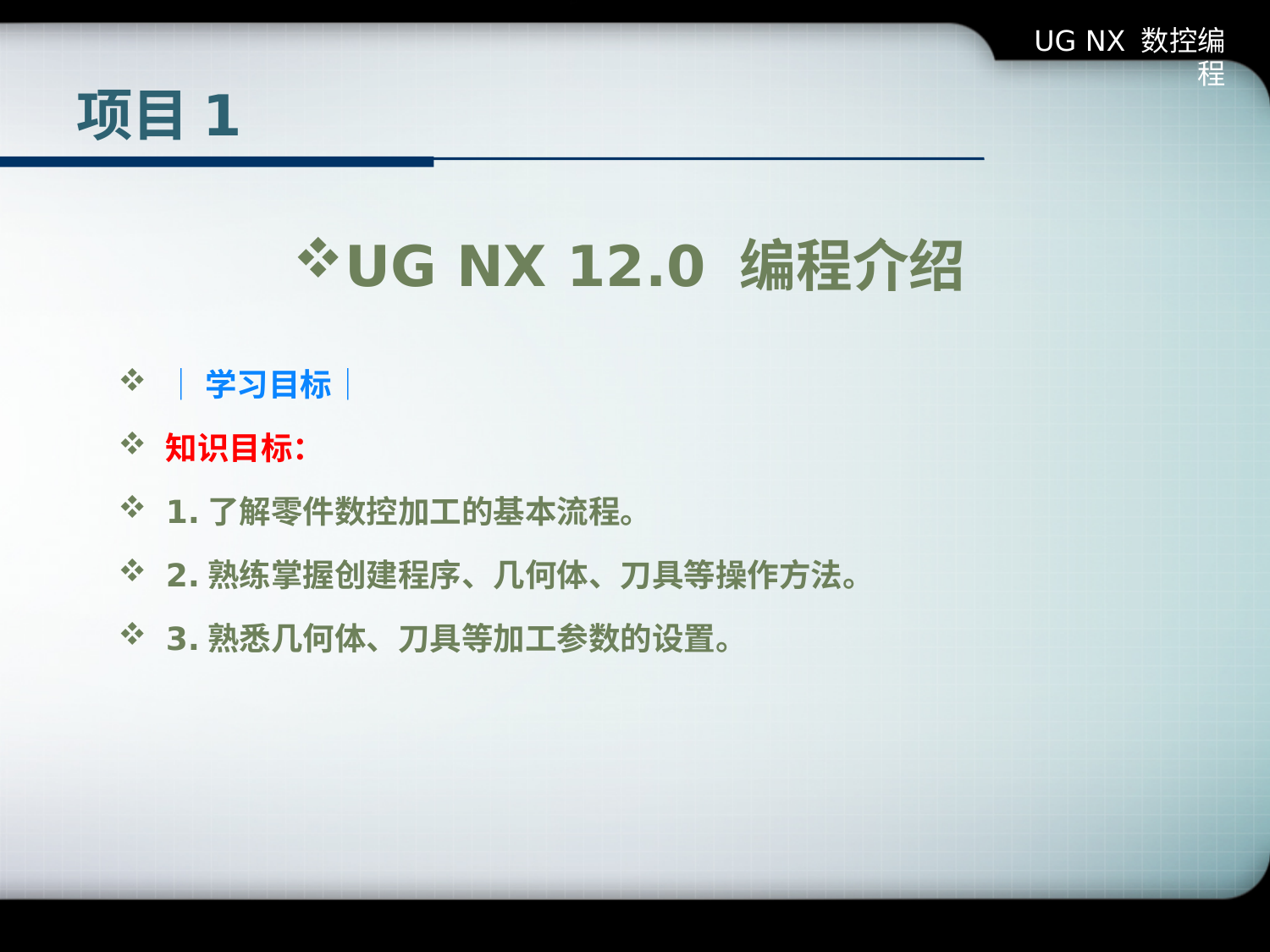

UG NX 数控编程
# 项目1
UG NX 12.0 编程介绍

│学习目标│
知识目标：
1.了解零件数控加工的基本流程。
2.熟练掌握创建程序、几何体、刀具等操作方法。
3.熟悉几何体、刀具等加工参数的设置。